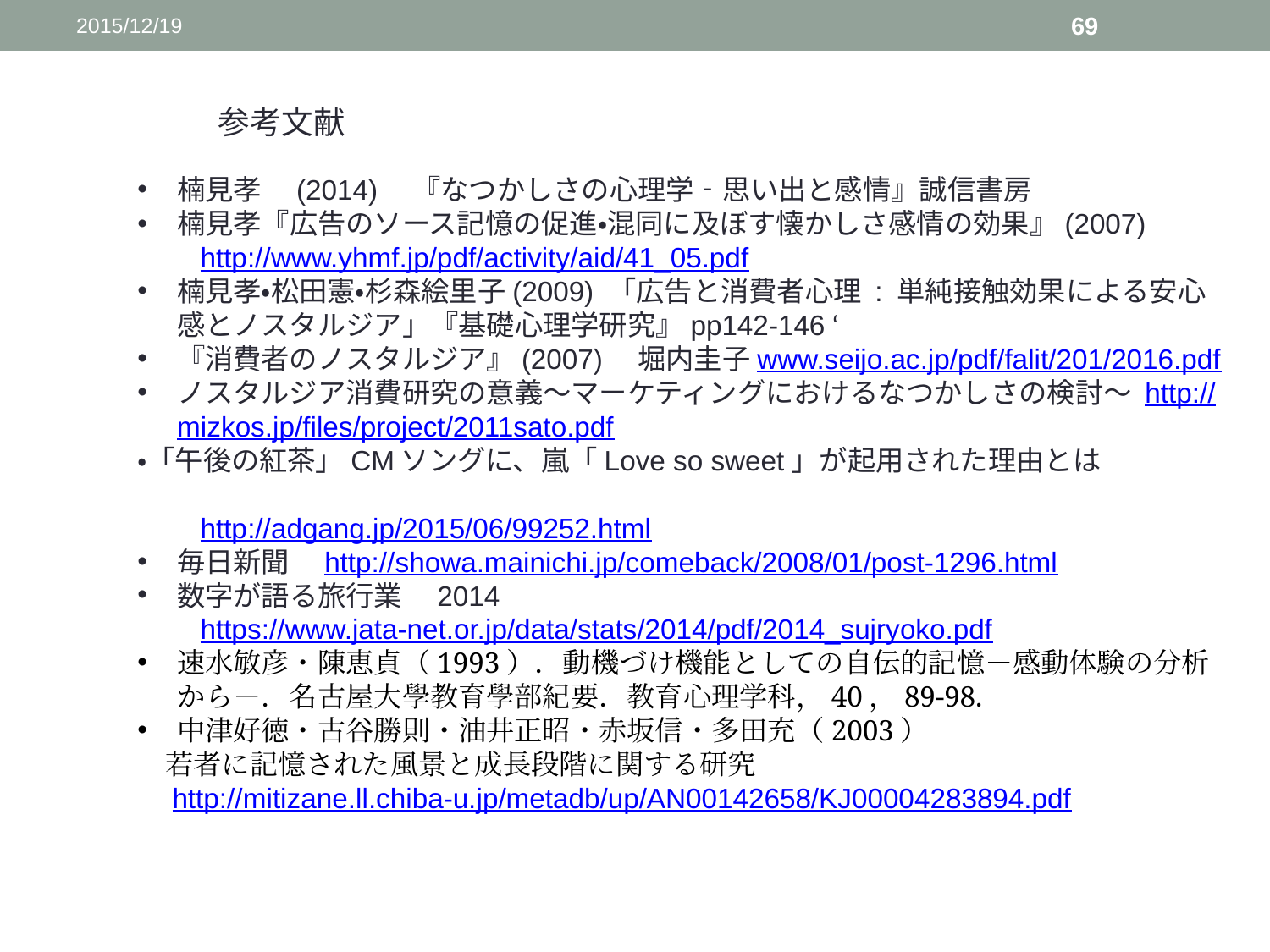

2015/12/19
69
参考文献
楠見孝　(2014)　『なつかしさの心理学‐思い出と感情』誠信書房
楠見孝『広告のソース記憶の促進・混同に及ぼす懐かしさ感情の効果』(2007)
　　http://www.yhmf.jp/pdf/activity/aid/41_05.pdf
楠見孝・松田憲・杉森絵里子(2009) 「広告と消費者心理 : 単純接触効果による安心感とノスタルジア」『基礎心理学研究』pp142-146 ‘
『消費者のノスタルジア』(2007)　堀内圭子www.seijo.ac.jp/pdf/falit/201/2016.pdf
ノスタルジア消費研究の意義～マーケティングにおけるなつかしさの検討～ http://mizkos.jp/files/project/2011sato.pdf
・「午後の紅茶」CMソングに、嵐「Love so sweet」が起用された理由とは
　　http://adgang.jp/2015/06/99252.html
毎日新聞　http://showa.mainichi.jp/comeback/2008/01/post-1296.html
数字が語る旅行業　2014
　　https://www.jata-net.or.jp/data/stats/2014/pdf/2014_sujryoko.pdf
速水敏彦・陳恵貞（1993）．動機づけ機能としての自伝的記憶－感動体験の分析から－．名古屋大學教育學部紀要．教育心理学科，40，89-98.
中津好徳・古谷勝則・油井正昭・赤坂信・多田充（2003）
　若者に記憶された風景と成長段階に関する研究
　http://mitizane.ll.chiba-u.jp/metadb/up/AN00142658/KJ00004283894.pdf